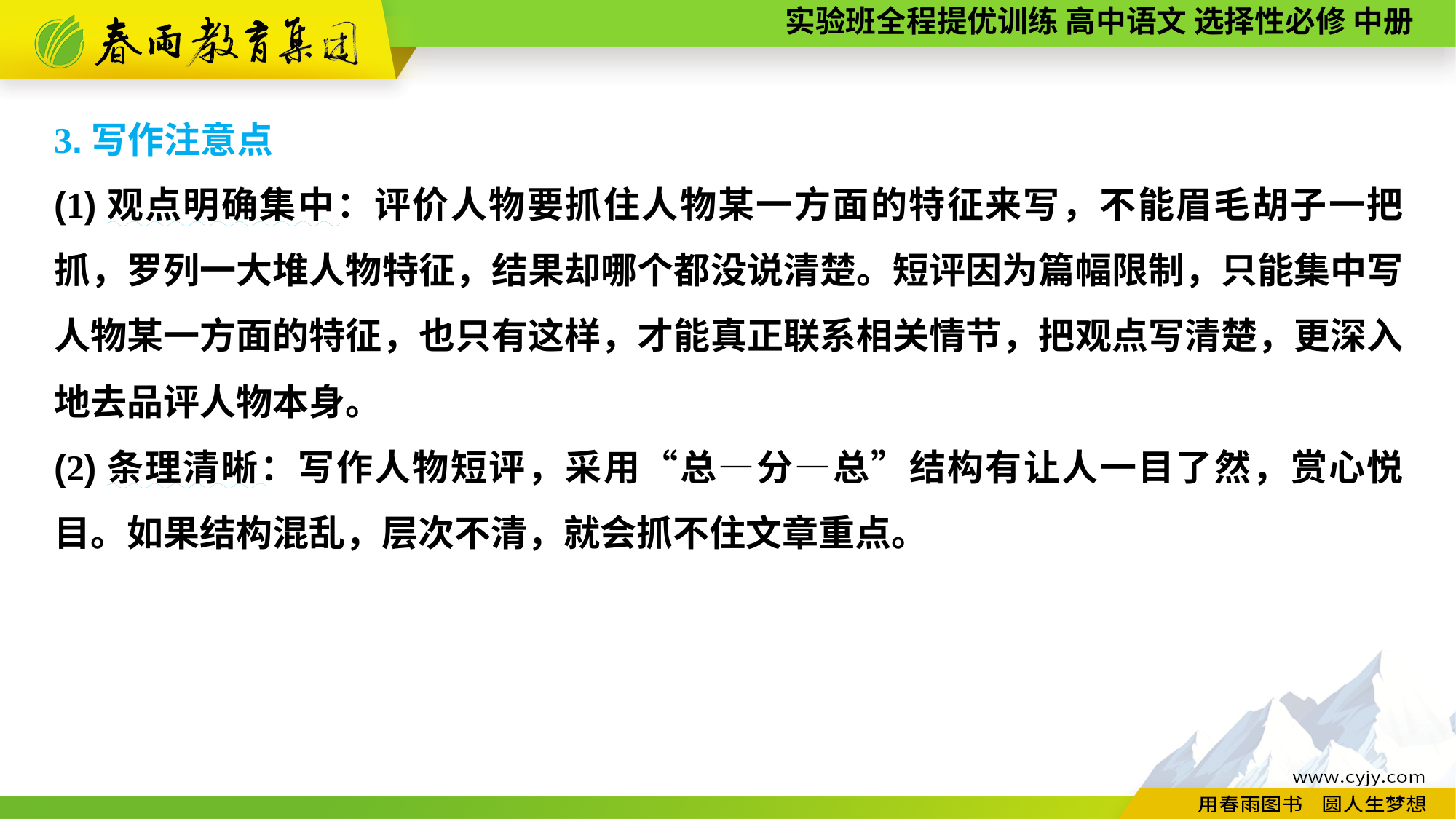

3.写作注意点
(1)观点明确集中：评价人物要抓住人物某一方面的特征来写，不能眉毛胡子一把抓，罗列一大堆人物特征，结果却哪个都没说清楚。短评因为篇幅限制，只能集中写人物某一方面的特征，也只有这样，才能真正联系相关情节，把观点写清楚，更深入地去品评人物本身。
(2)条理清晰：写作人物短评，采用“总—分—总”结构有让人一目了然，赏心悦目。如果结构混乱，层次不清，就会抓不住文章重点。